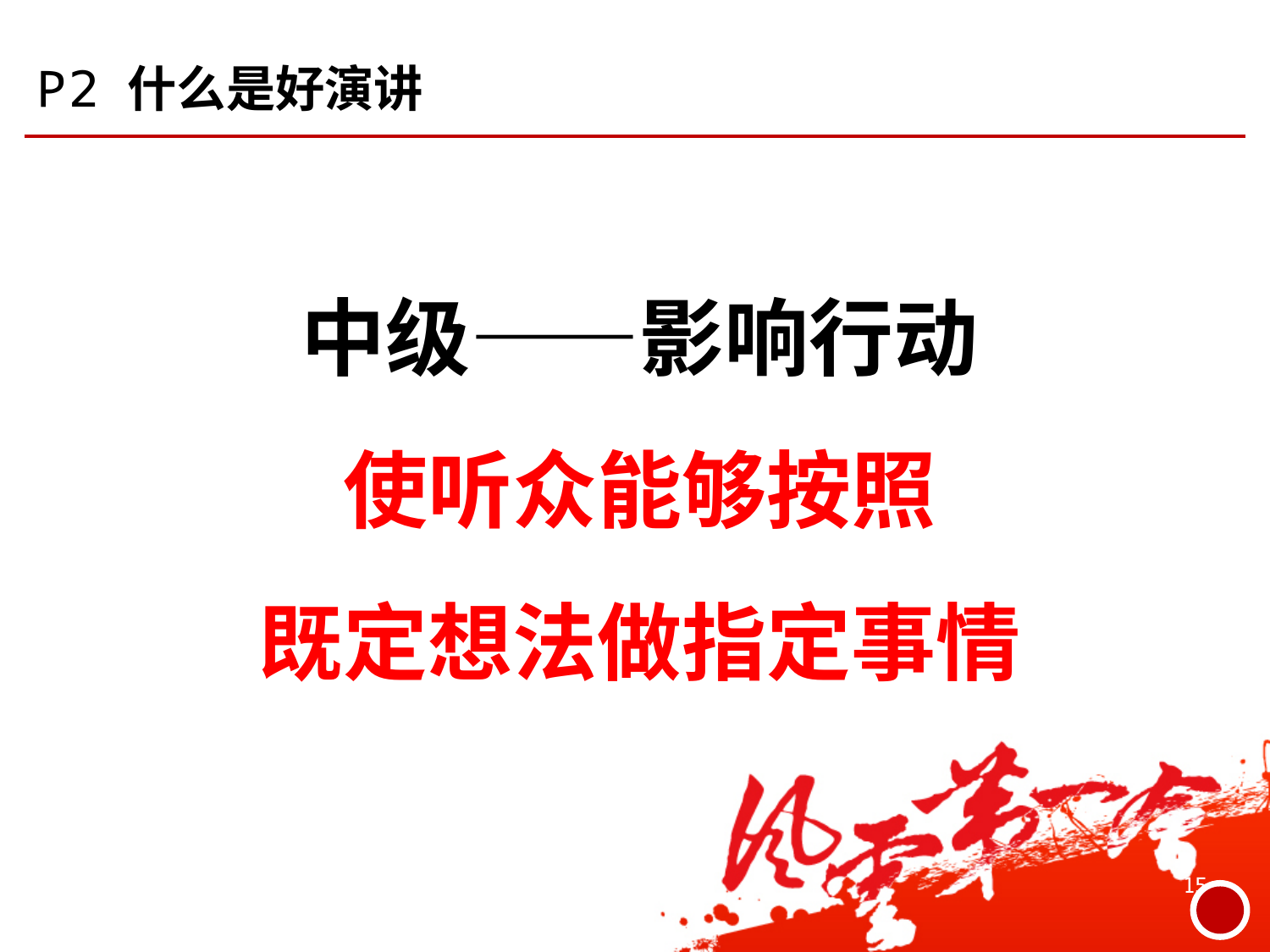

# P2 什么是好演讲
中级——影响行动
使听众能够按照
既定想法做指定事情
15